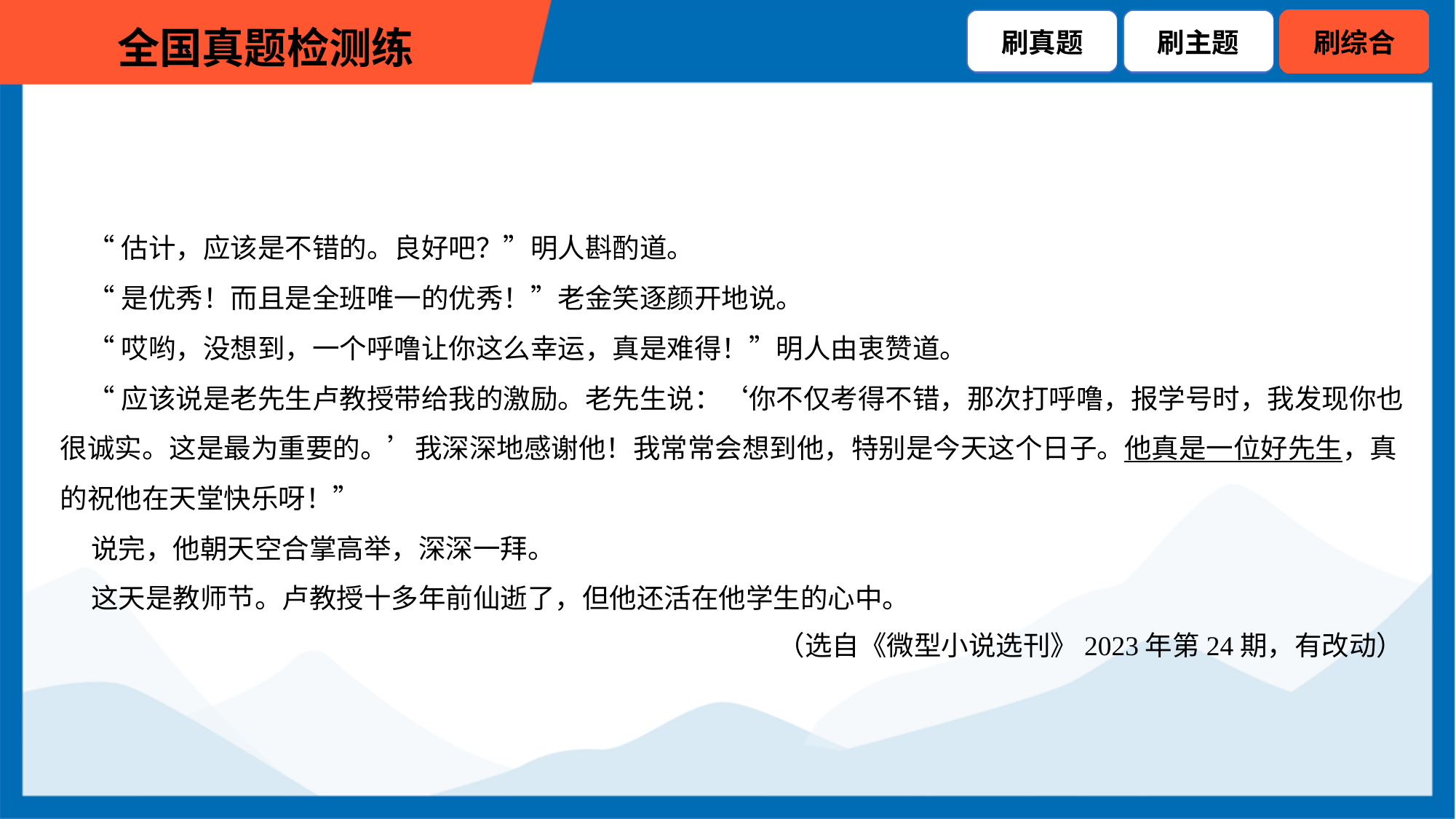

“估计，应该是不错的。良好吧？”明人斟酌道。
    “是优秀！而且是全班唯一的优秀！”老金笑逐颜开地说。
    “哎哟，没想到，一个呼噜让你这么幸运，真是难得！”明人由衷赞道。
    “应该说是老先生卢教授带给我的激励。老先生说：‘你不仅考得不错，那次打呼噜，报学号时，我发现你也
很诚实。这是最为重要的。’我深深地感谢他！我常常会想到他，特别是今天这个日子。他真是一位好先生，真
的祝他在天堂快乐呀！”
    说完，他朝天空合掌高举，深深一拜。
    这天是教师节。卢教授十多年前仙逝了，但他还活在他学生的心中。
（选自《微型小说选刊》2023年第24期，有改动）